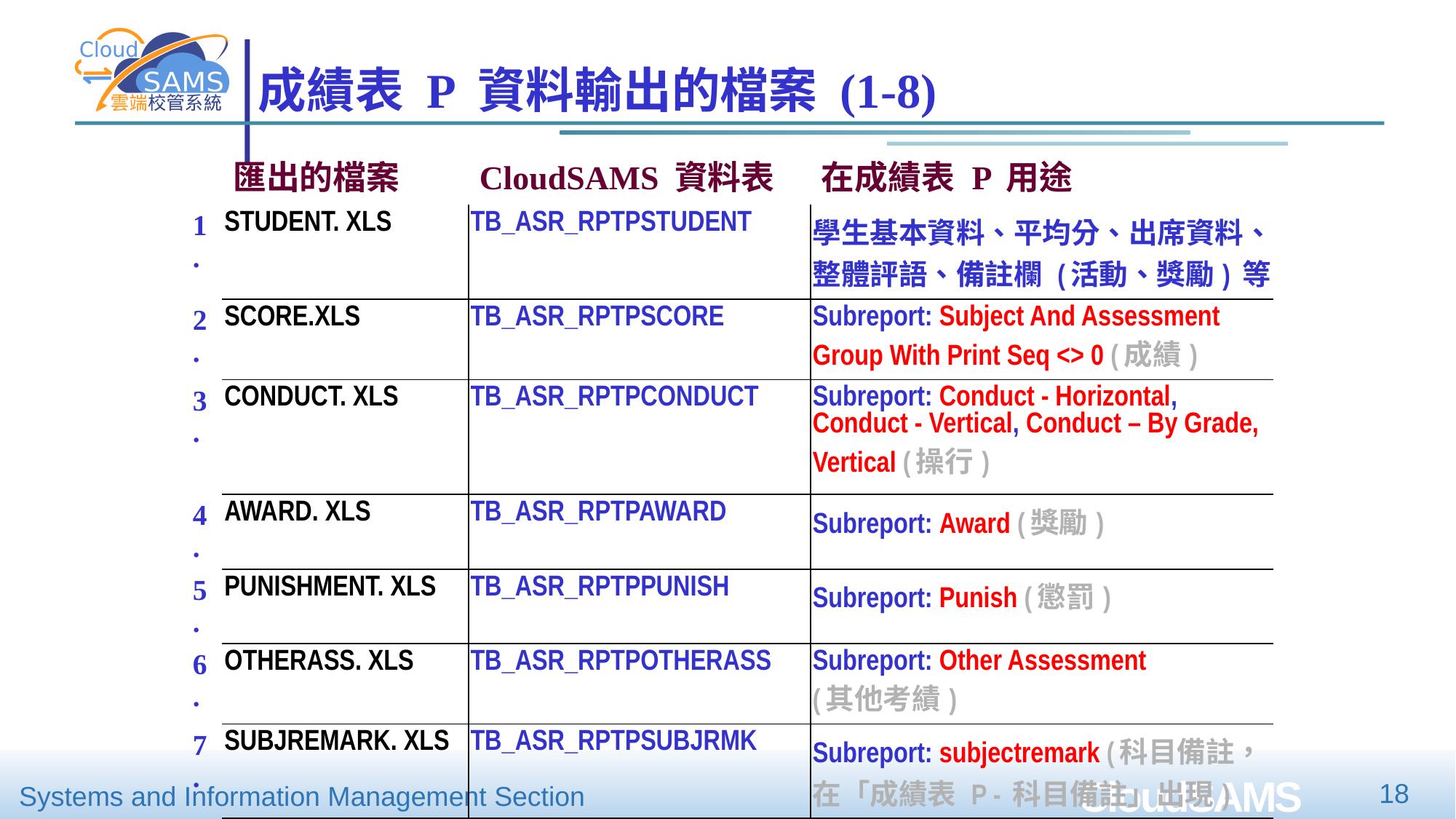

# 成績表 P 資料輸出的檔案 (1-8)
|  | 匯出的檔案 | CloudSAMS 資料表 | 在成績表 P 用途 |
| --- | --- | --- | --- |
| 1. | STUDENT. XLS | TB\_ASR\_RPTPSTUDENT | 學生基本資料、平均分、出席資料、整體評語、備註欄 (活動、獎勵) 等 |
| 2. | SCORE.XLS | TB\_ASR\_RPTPSCORE | Subreport: Subject And Assessment Group With Print Seq <> 0 (成績) |
| 3. | CONDUCT. XLS | TB\_ASR\_RPTPCONDUCT | Subreport: Conduct - Horizontal, Conduct - Vertical, Conduct – By Grade, Vertical (操行) |
| 4. | AWARD. XLS | TB\_ASR\_RPTPAWARD | Subreport: Award (獎勵) |
| 5. | PUNISHMENT. XLS | TB\_ASR\_RPTPPUNISH | Subreport: Punish (懲罰) |
| 6. | OTHERASS. XLS | TB\_ASR\_RPTPOTHERASS | Subreport: Other Assessment (其他考績) |
| 7. | SUBJREMARK. XLS | TB\_ASR\_RPTPSUBJRMK | Subreport: subjectremark (科目備註，在「成績表 P - 科目備註」出現) |
| 8. | ATADEFINITION. XLS | TB\_ASR\_RPTPATADEF | 列出系統計算每級的 ATA 編號 |
18